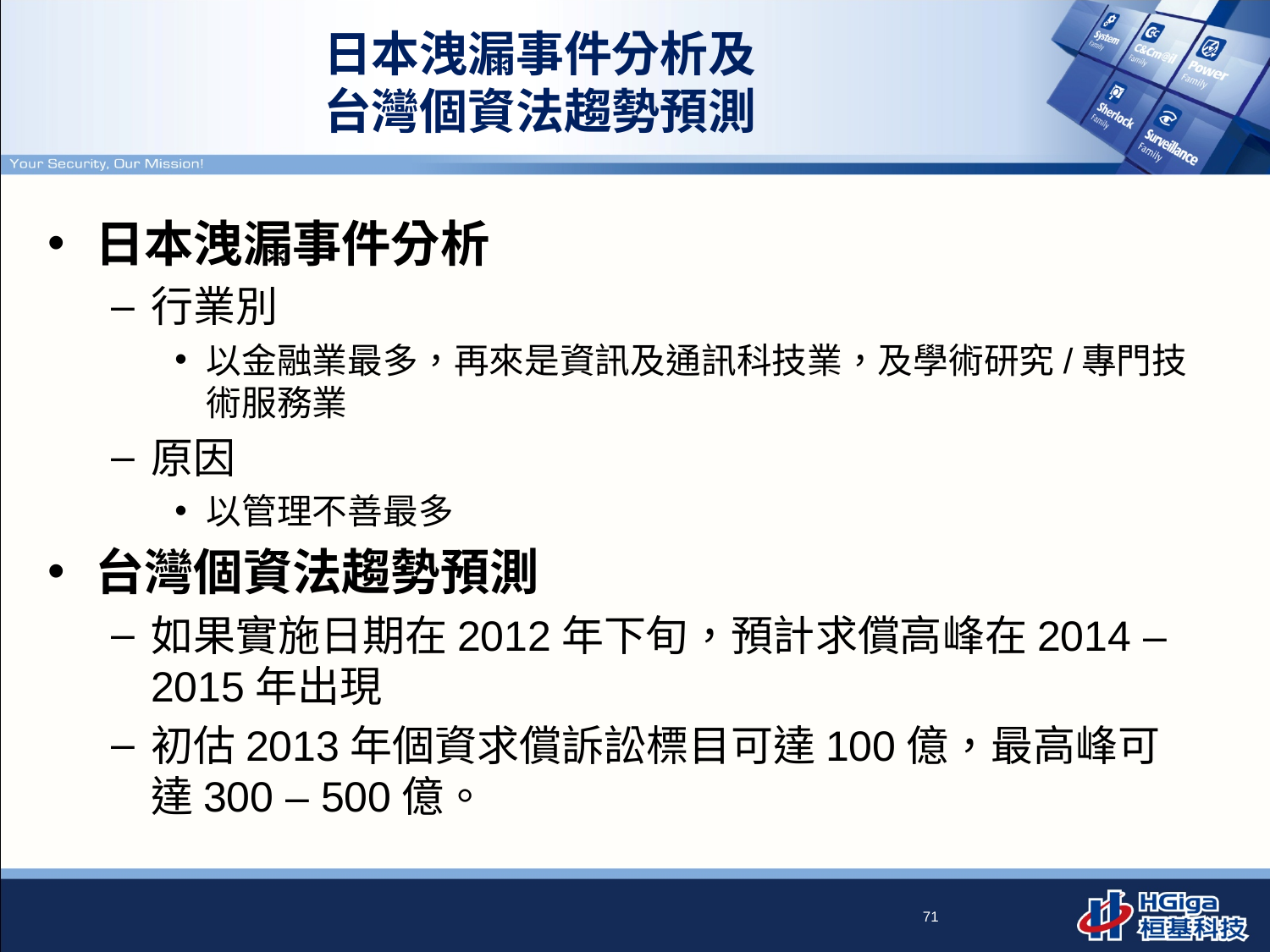

# 日本洩漏事件分析及 台灣個資法趨勢預測
日本洩漏事件分析
行業別
以金融業最多，再來是資訊及通訊科技業，及學術研究/專門技術服務業
原因
以管理不善最多
台灣個資法趨勢預測
如果實施日期在2012年下旬，預計求償高峰在2014 – 2015年出現
初估2013年個資求償訴訟標目可達100億，最高峰可達300 – 500億。
71